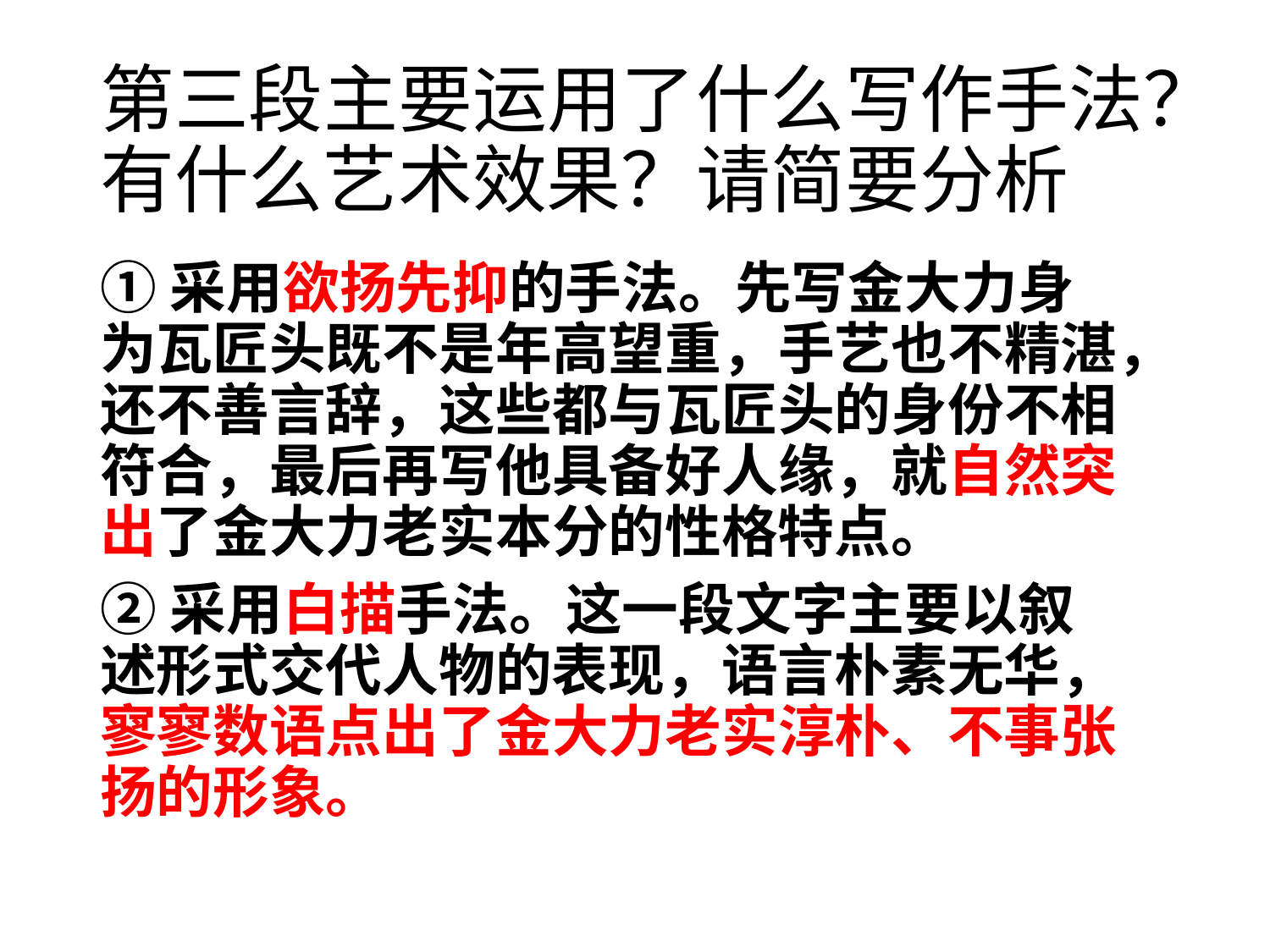

# 第三段主要运用了什么写作手法？有什么艺术效果？请简要分析
①采用欲扬先抑的手法。先写金大力身为瓦匠头既不是年高望重，手艺也不精湛，还不善言辞，这些都与瓦匠头的身份不相符合，最后再写他具备好人缘，就自然突出了金大力老实本分的性格特点。
②采用白描手法。这一段文字主要以叙述形式交代人物的表现，语言朴素无华，寥寥数语点出了金大力老实淳朴、不事张扬的形象。